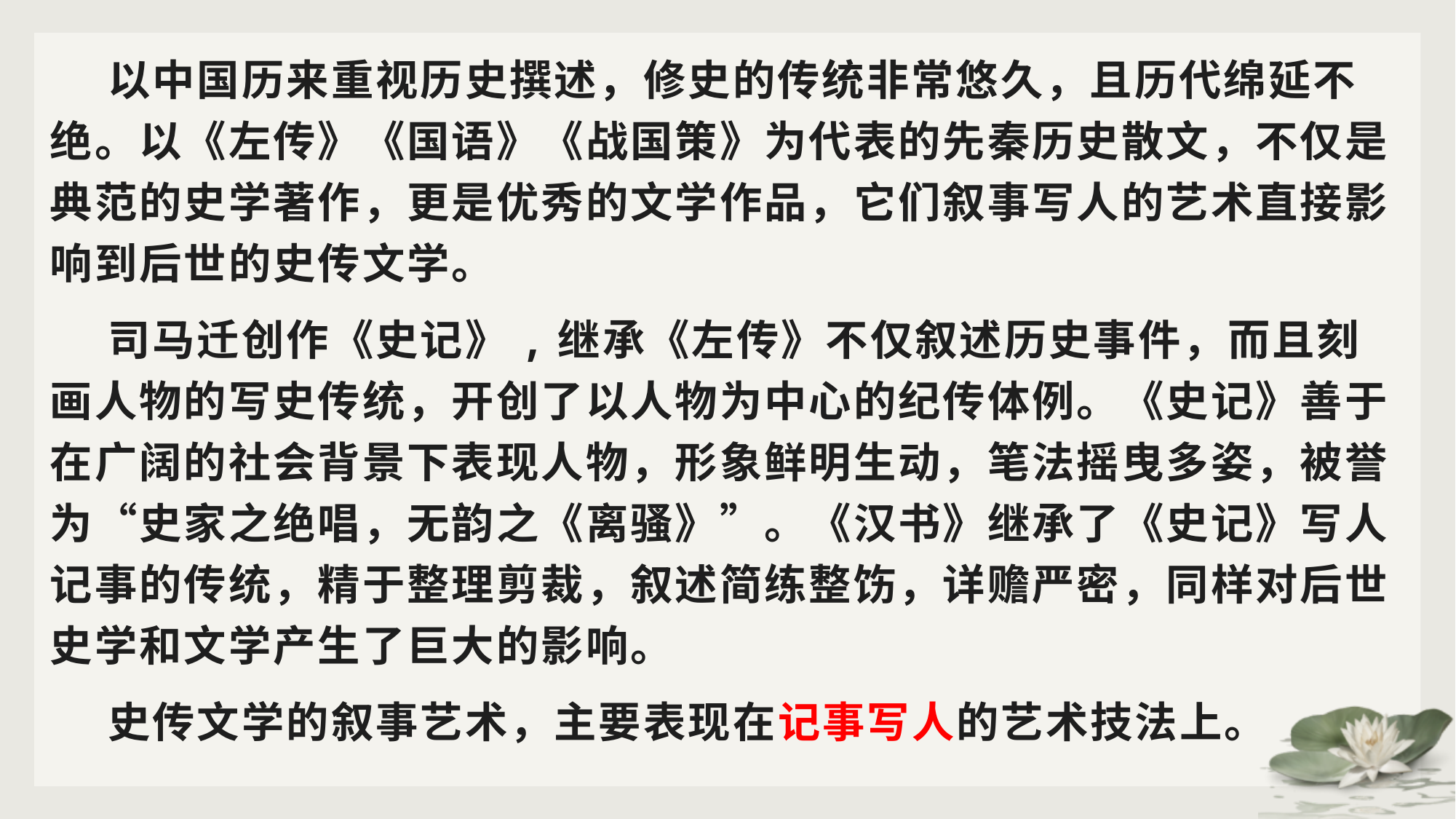

以中国历来重视历史撰述，修史的传统非常悠久，且历代绵延不绝。以《左传》《国语》《战国策》为代表的先秦历史散文，不仅是典范的史学著作，更是优秀的文学作品，它们叙事写人的艺术直接影响到后世的史传文学。
    司马迁创作《史记》,继承《左传》不仅叙述历史事件，而且刻画人物的写史传统，开创了以人物为中心的纪传体例。《史记》善于在广阔的社会背景下表现人物，形象鲜明生动，笔法摇曳多姿，被誉为“史家之绝唱，无韵之《离骚》”。《汉书》继承了《史记》写人记事的传统，精于整理剪裁，叙述简练整饬，详赡严密，同样对后世史学和文学产生了巨大的影响。
    史传文学的叙事艺术，主要表现在记事写人的艺术技法上。